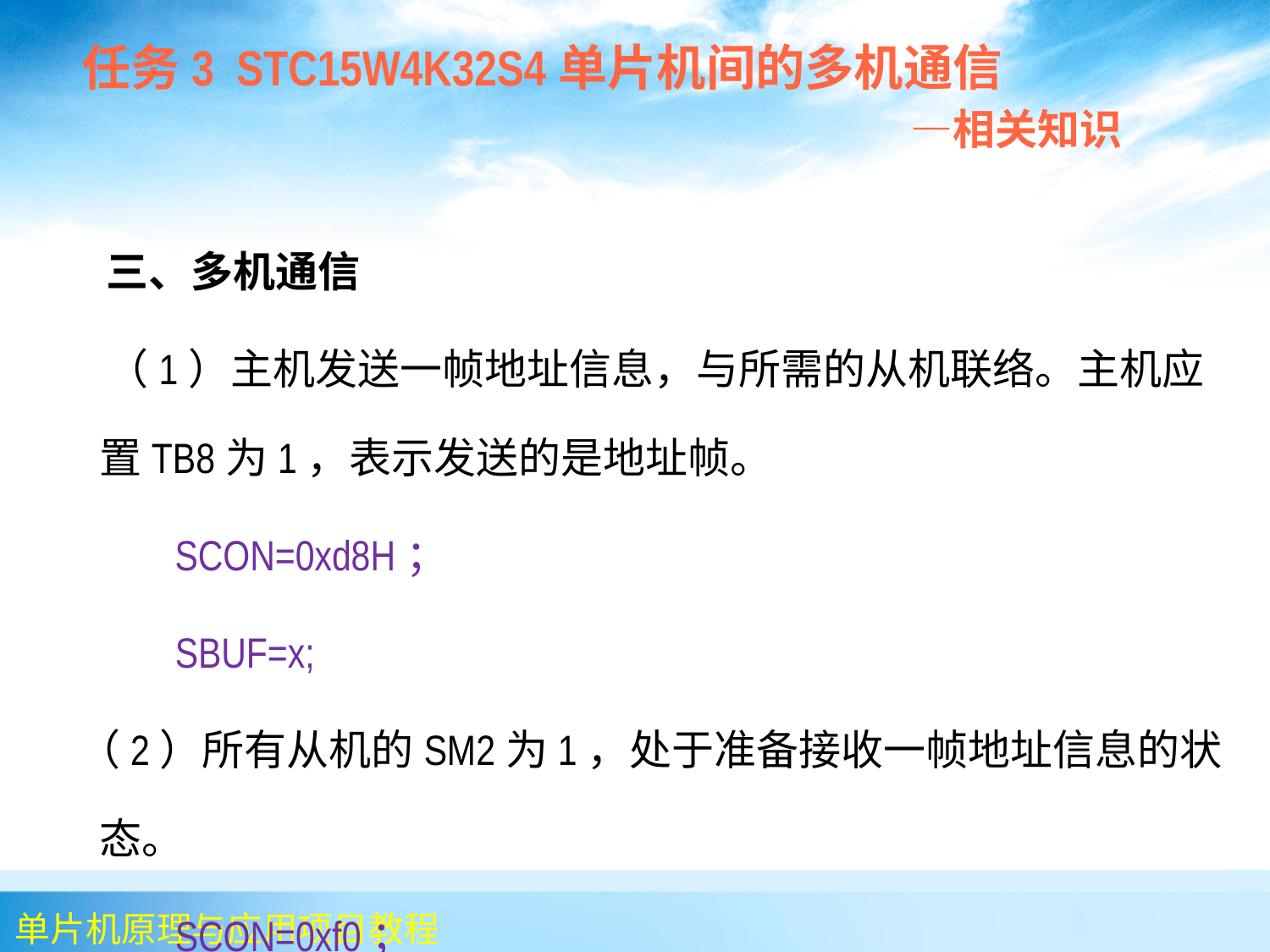

任务3  STC15W4K32S4单片机间的多机通信
                                                                              —相关知识
    三、多机通信
    （1）主机发送一帧地址信息，与所需的从机联络。主机应置TB8为1，表示发送的是地址帧。
            SCON=0xd8H；
            SBUF=x;
 （2）所有从机的SM2为1，处于准备接收一帧地址信息的状态。
            SCON=0xf0；